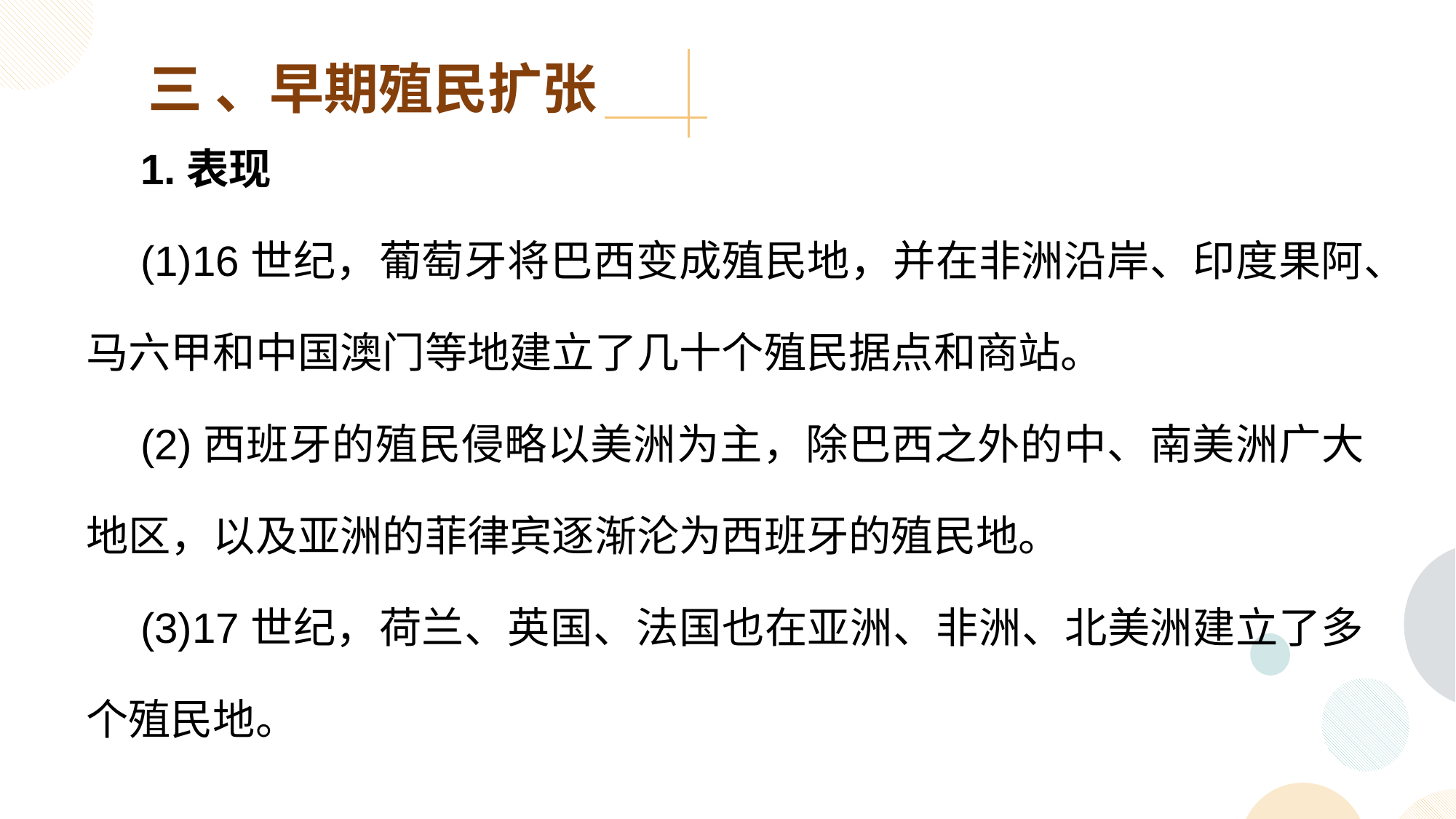

三 、早期殖民扩张
1.表现
(1)16世纪，葡萄牙将巴西变成殖民地，并在非洲沿岸、印度果阿、马六甲和中国澳门等地建立了几十个殖民据点和商站。
(2)西班牙的殖民侵略以美洲为主，除巴西之外的中、南美洲广大地区，以及亚洲的菲律宾逐渐沦为西班牙的殖民地。
(3)17世纪，荷兰、英国、法国也在亚洲、非洲、北美洲建立了多个殖民地。